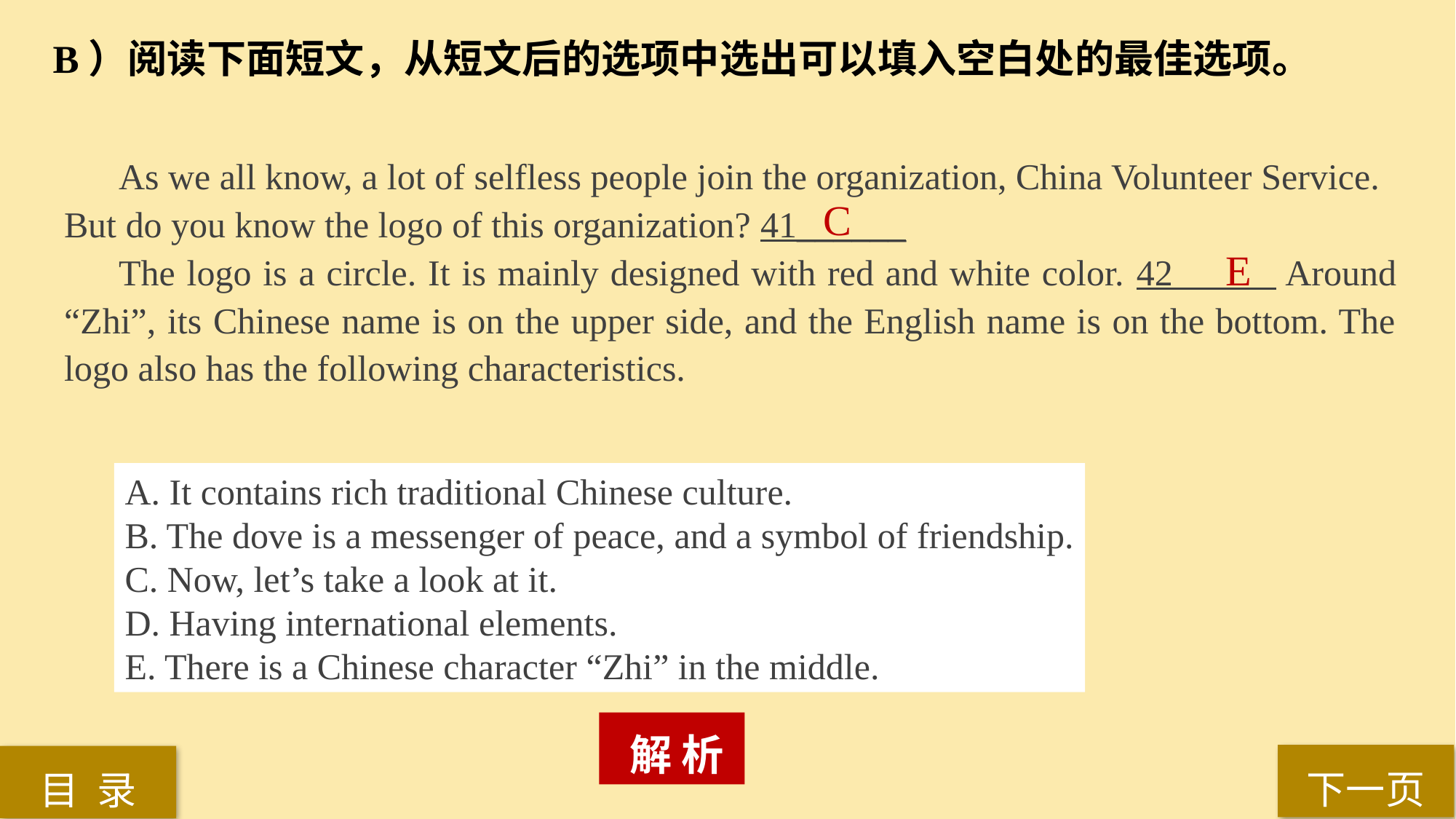

B）阅读下面短文，从短文后的选项中选出可以填入空白处的最佳选项。
      As we all know, a lot of selfless people join the organization, China Volunteer Service.
But do you know the logo of this organization? 41______
The logo is a circle. It is mainly designed with red and white color. 42          Around “Zhi”, its Chinese name is on the upper side, and the English name is on the bottom. The logo also has the following characteristics.
C
E
A. It contains rich traditional Chinese culture.
B. The dove is a messenger of peace, and a symbol of friendship.
C. Now, let’s take a look at it.
D. Having international elements.
E. There is a Chinese character “Zhi” in the middle.
 解 析